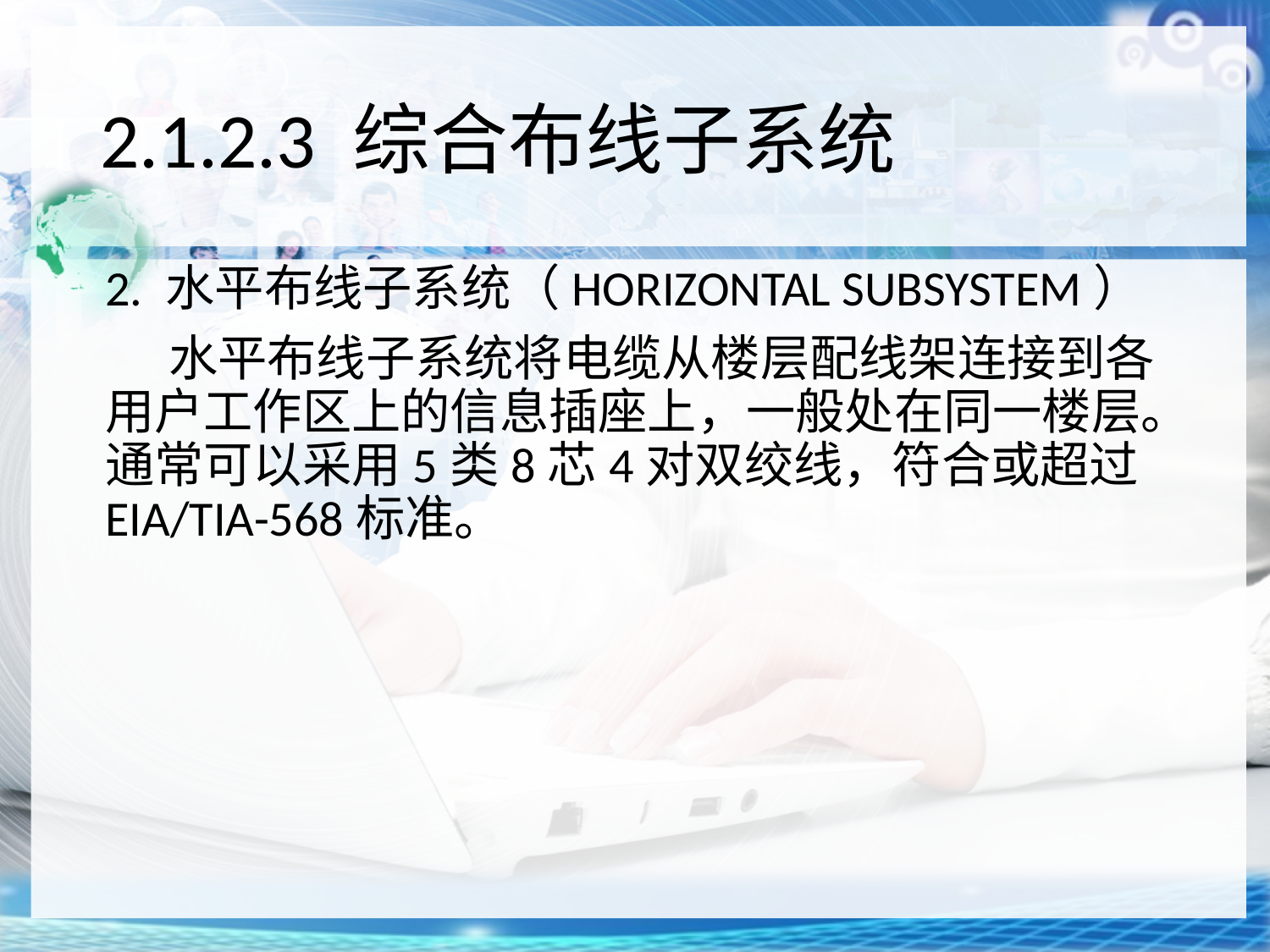

# 2.1.2.3 综合布线子系统
2. 水平布线子系统（HORIZONTAL SUBSYSTEM）
水平布线子系统将电缆从楼层配线架连接到各用户工作区上的信息插座上，一般处在同一楼层。通常可以采用5类8芯4对双绞线，符合或超过EIA/TIA-568标准。